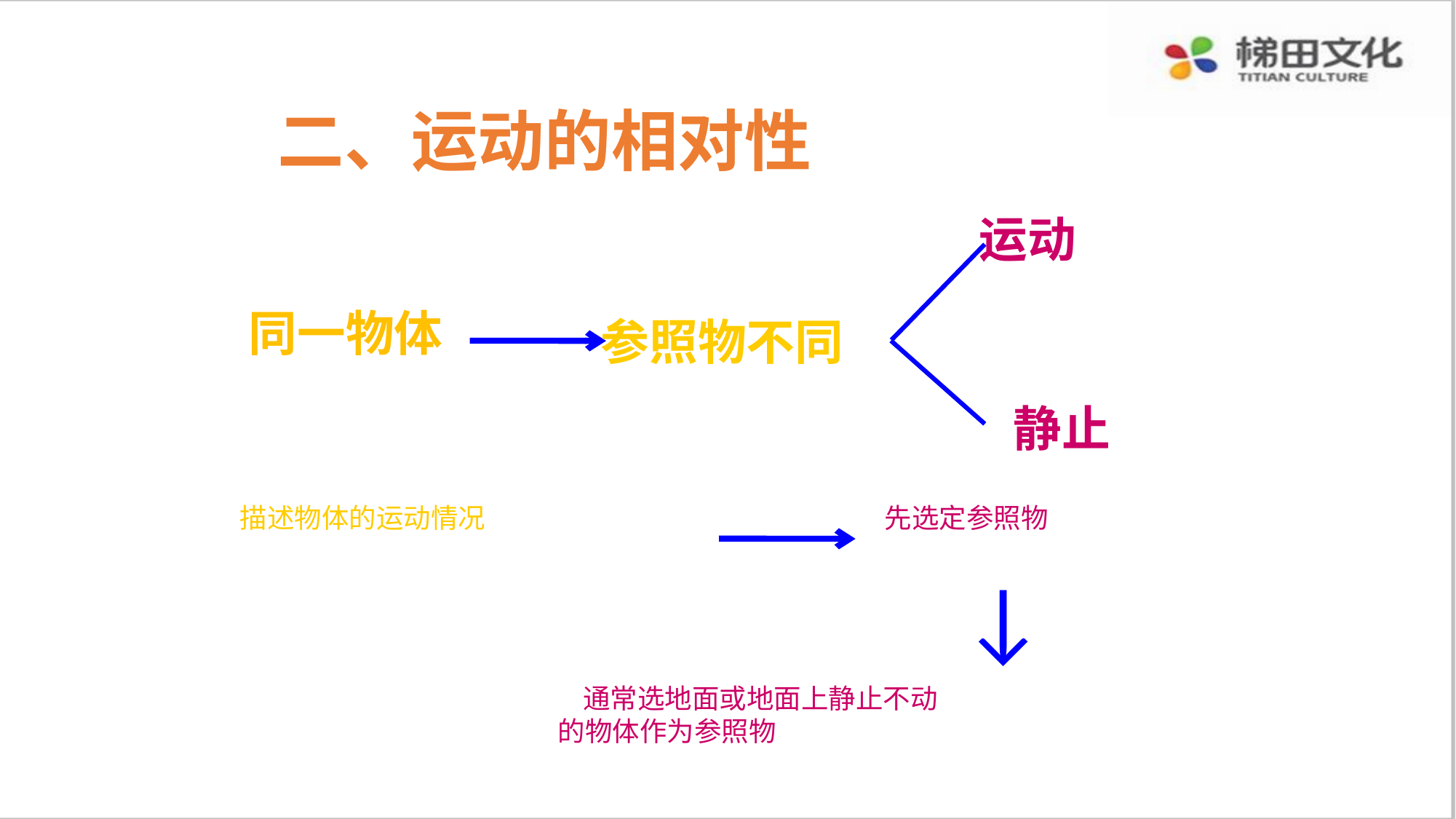

二、运动的相对性
运动
同一物体
参照物不同
静止
描述物体的运动情况
先选定参照物
↓
   通常选地面或地面上静止不动
的物体作为参照物